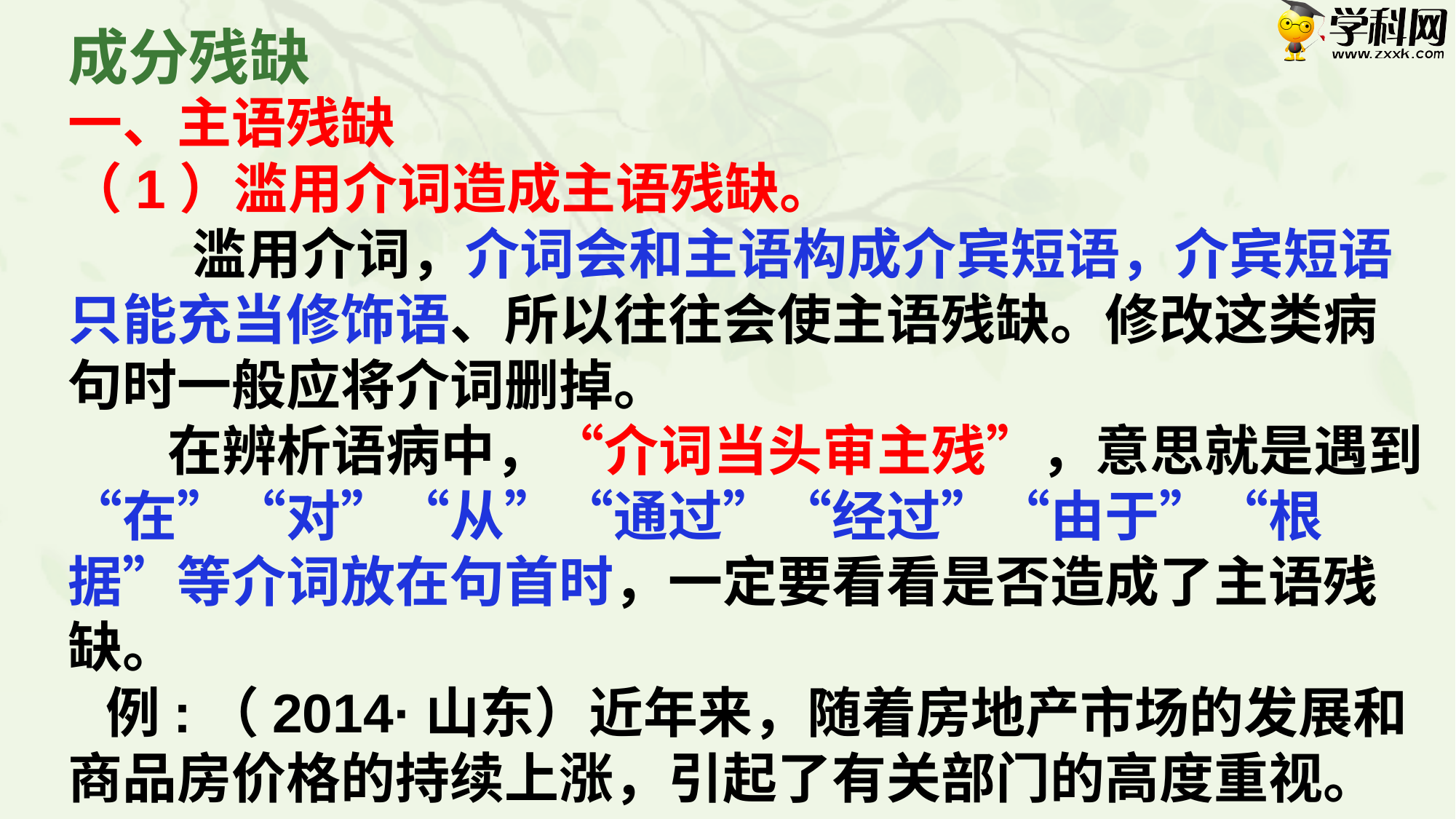

成分残缺
一、主语残缺
（1）滥用介词造成主语残缺。
         滥用介词，介词会和主语构成介宾短语，介宾短语只能充当修饰语、所以往往会使主语残缺。修改这类病句时一般应将介词删掉。
       在辨析语病中，“介词当头审主残”，意思就是遇到“在”“对”“从”“通过”“经过”“由于”“根据”等介词放在句首时，一定要看看是否造成了主语残缺。
  例:（2014·山东）近年来，随着房地产市场的发展和商品房价格的持续上涨，引起了有关部门的高度重视。